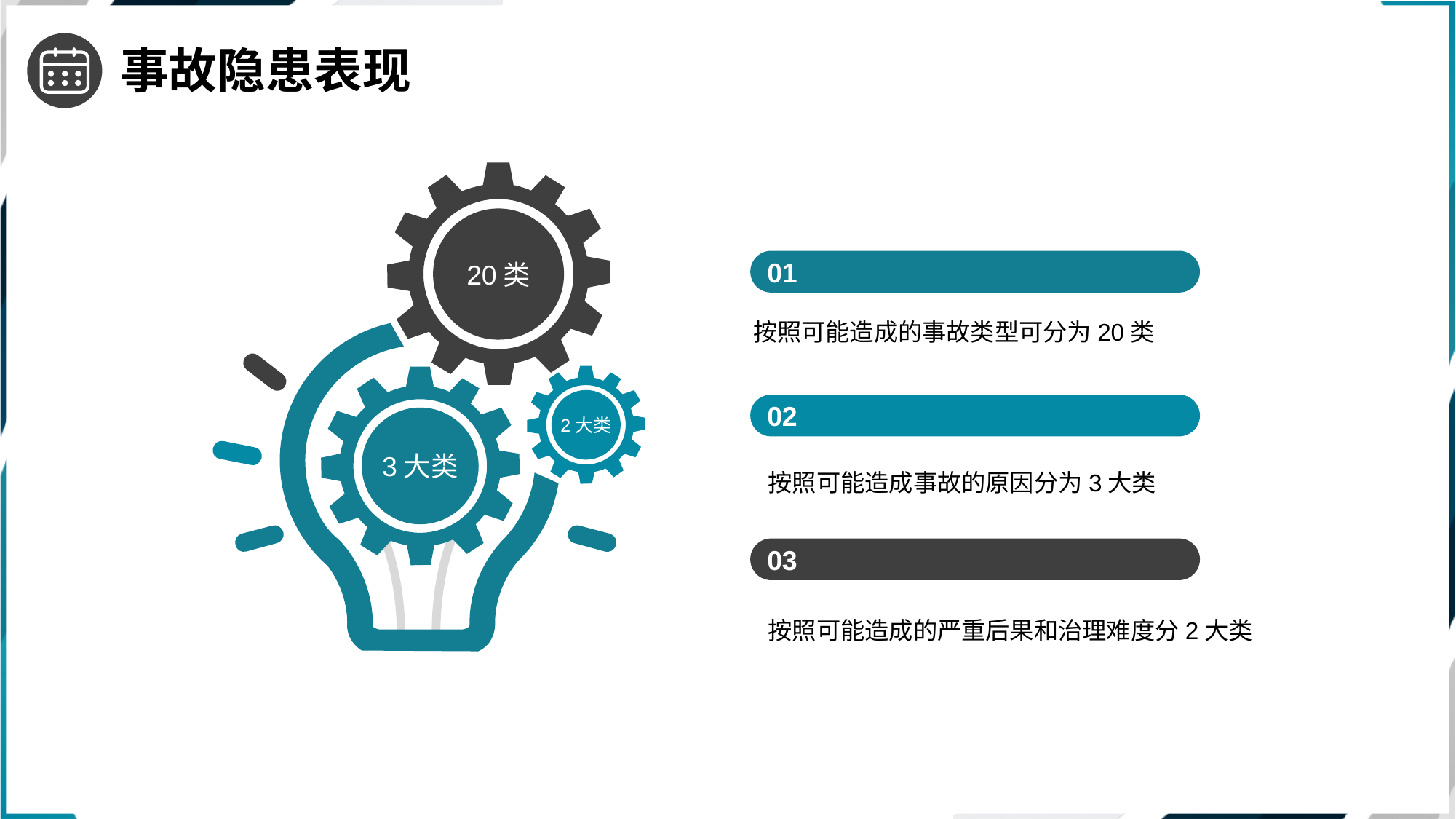

事故隐患表现

20类

2大类
3大类

01
按照可能造成的事故类型可分为20类
02
按照可能造成事故的原因分为3大类
03
按照可能造成的严重后果和治理难度分2大类